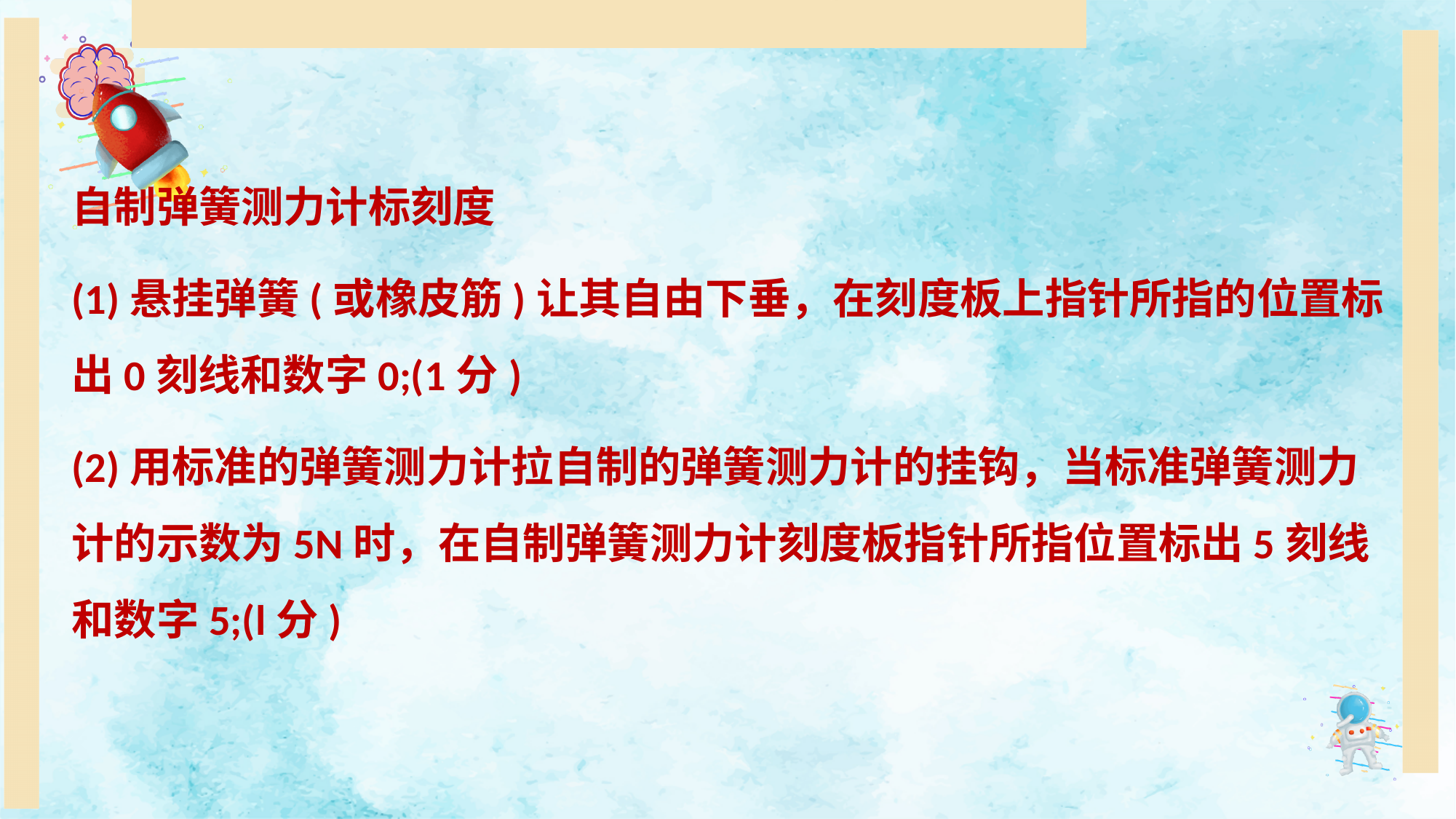

自制弹簧测力计标刻度
(1)悬挂弹簧(或橡皮筋)让其自由下垂，在刻度板上指针所指的位置标出0刻线和数字0;(1分)
(2)用标准的弹簧测力计拉自制的弹簧测力计的挂钩，当标准弹簧测力计的示数为5N时，在自制弹簧测力计刻度板指针所指位置标出5刻线和数字5;(l分)